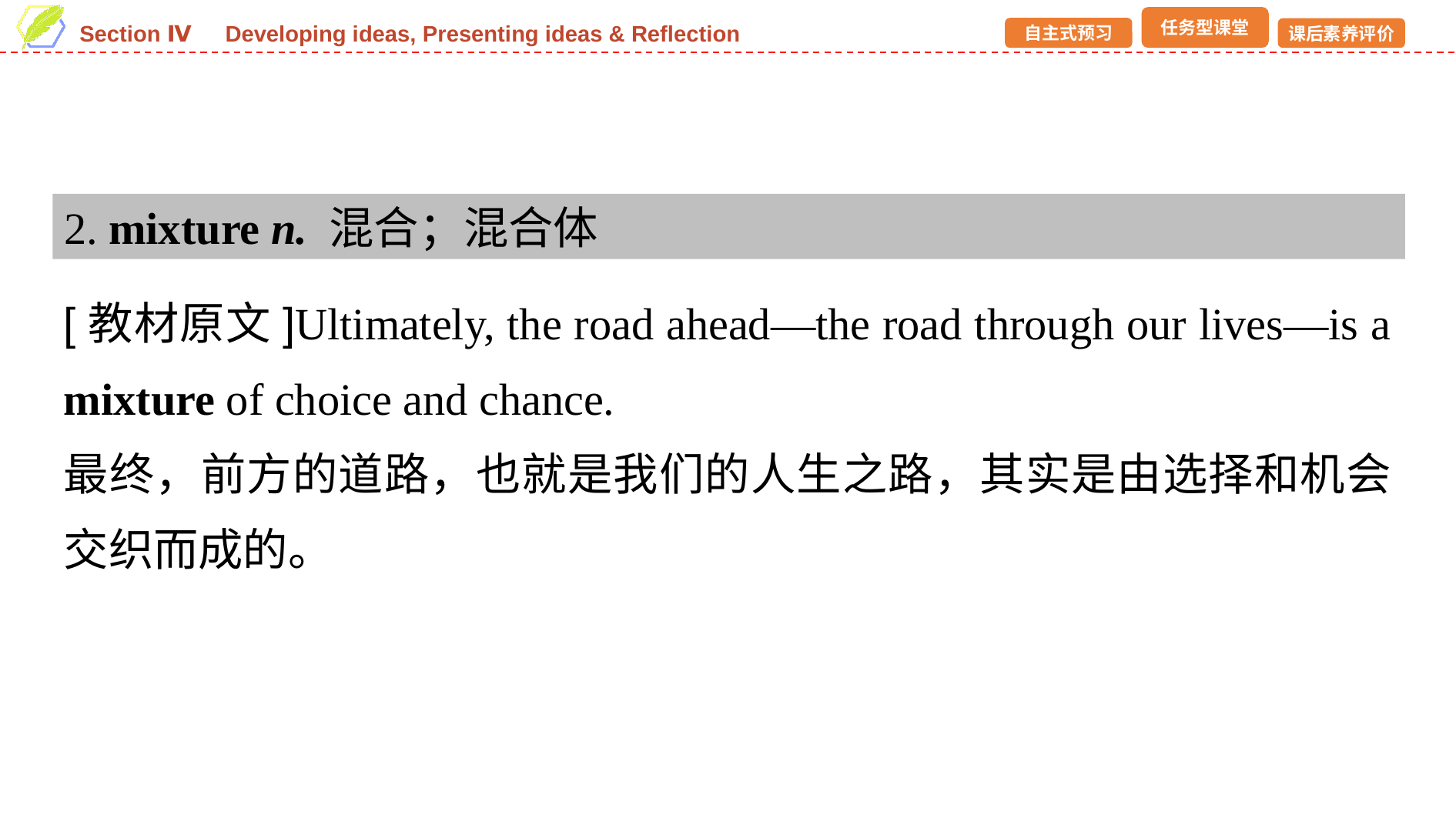

2. mixture n. 混合；混合体
[教材原文]Ultimately, the road ahead—the road through our lives—is a mixture of choice and chance.
最终，前方的道路，也就是我们的人生之路，其实是由选择和机会交织而成的。